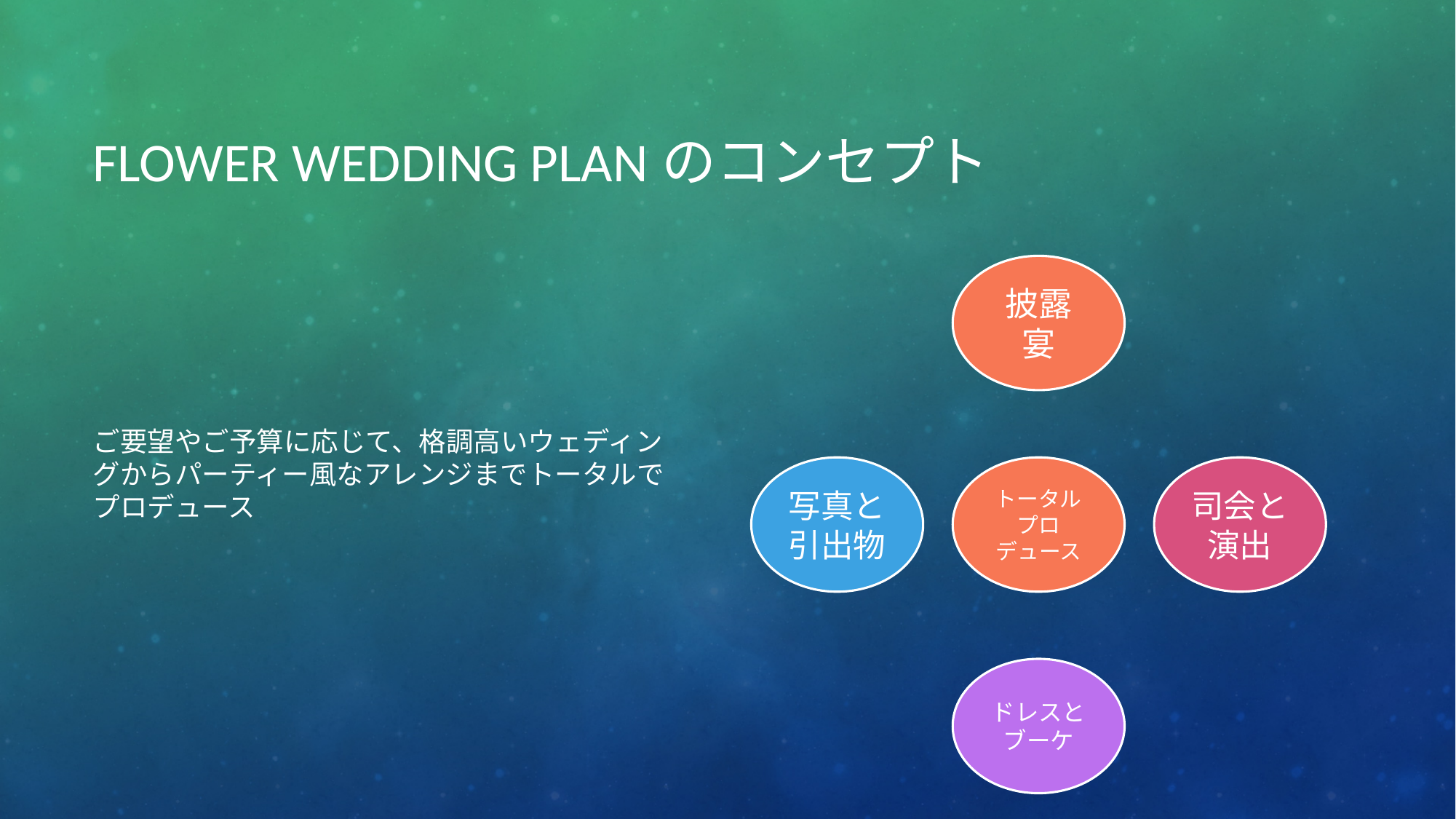

# Flower Wedding Planのコンセプト
トータルプロデュース
披露宴
司会と演出
ドレスとブーケ
写真と引出物
ご要望やご予算に応じて、格調高いウェディングからパーティー風なアレンジまでトータルでプロデュース